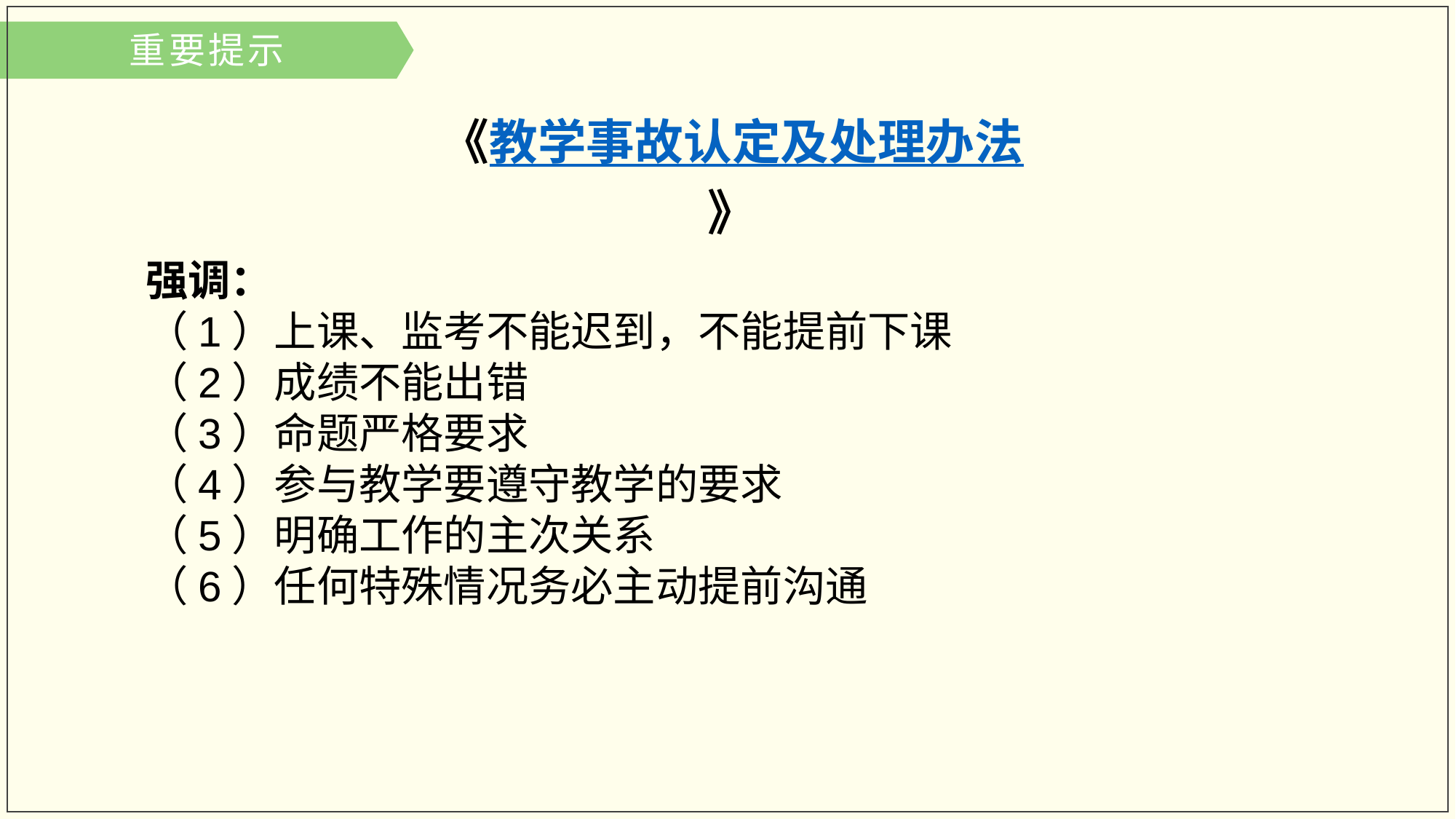

重要提示

《教学事故认定及处理办法》
强调：
（1）上课、监考不能迟到，不能提前下课
（2）成绩不能出错
（3）命题严格要求
（4）参与教学要遵守教学的要求
（5）明确工作的主次关系
（6）任何特殊情况务必主动提前沟通